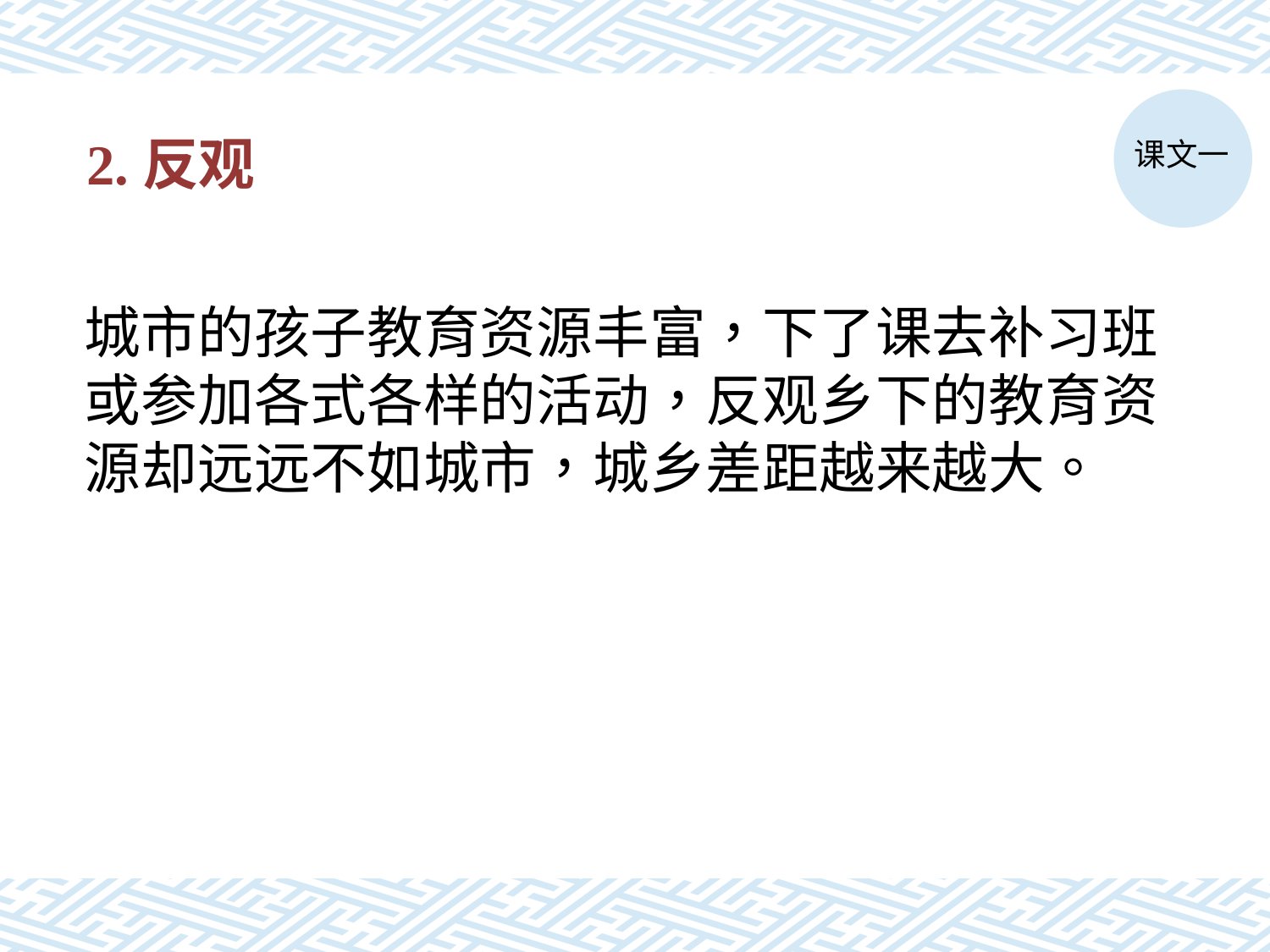

课文一
# 2.反观

城市的孩子教育资源丰富，下了课去补习班或参加各式各样的活动，反观乡下的教育资源却远远不如城市，城乡差距越来越大。